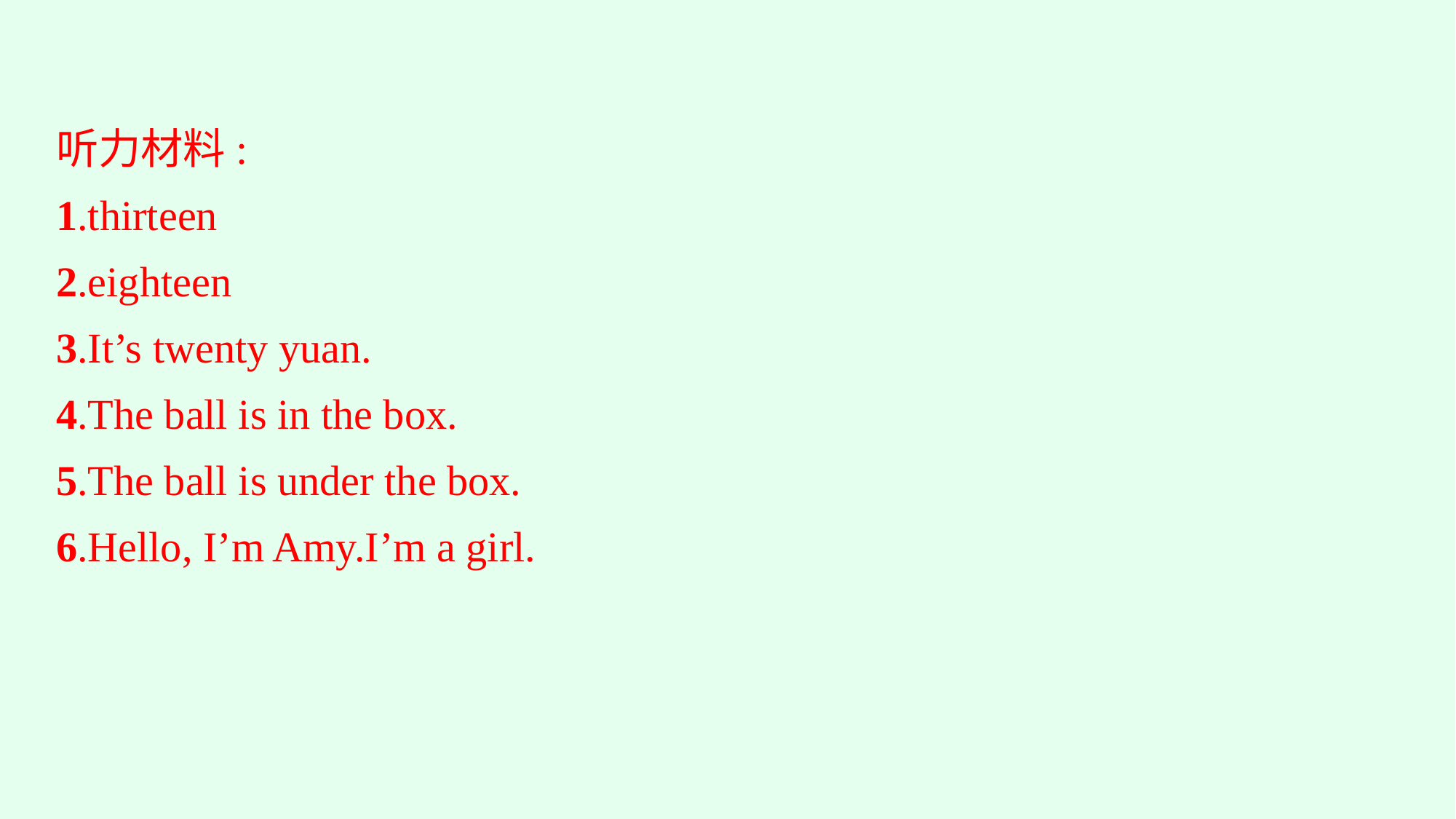

听力材料:
1.thirteen
2.eighteen
3.It’s twenty yuan.
4.The ball is in the box.
5.The ball is under the box.
6.Hello, I’m Amy.I’m a girl.